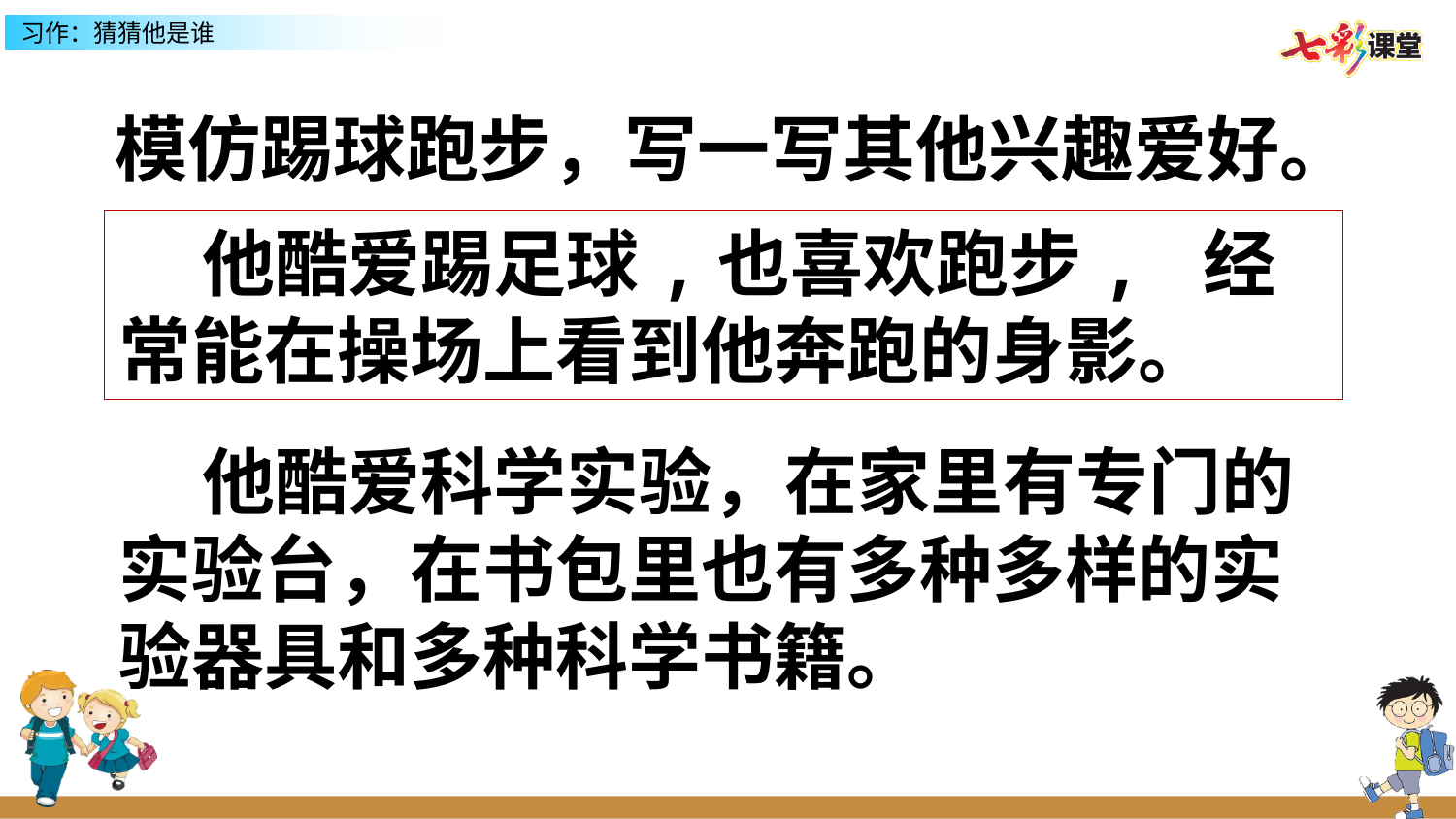

模仿踢球跑步，写一写其他兴趣爱好。
    他酷爱踢足球,也喜欢跑步, 经常能在操场上看到他奔跑的身影。
    他酷爱科学实验，在家里有专门的实验台，在书包里也有多种多样的实验器具和多种科学书籍。